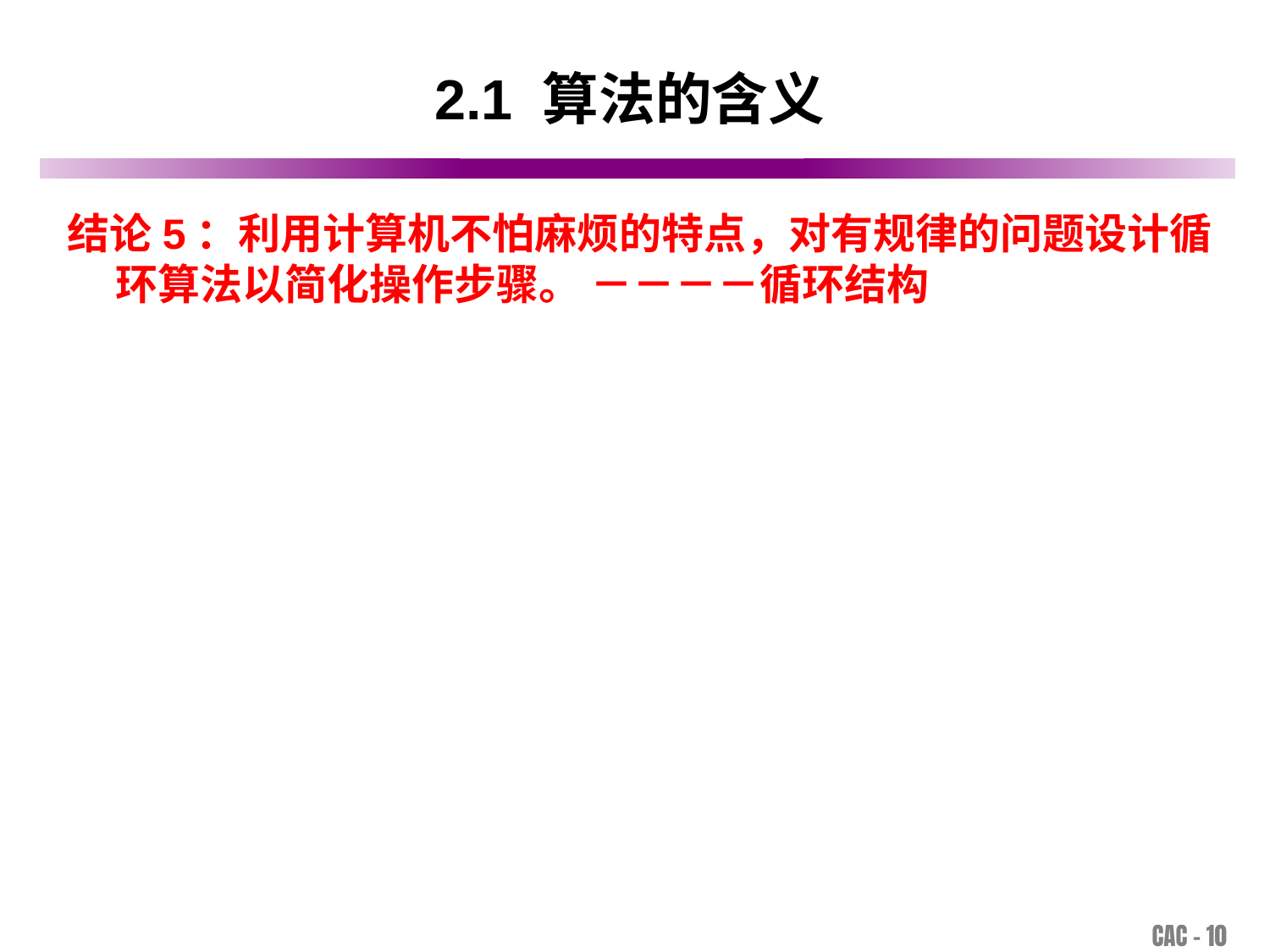

# 2.1 算法的含义
结论5：利用计算机不怕麻烦的特点，对有规律的问题设计循环算法以简化操作步骤。 －－－－循环结构
10